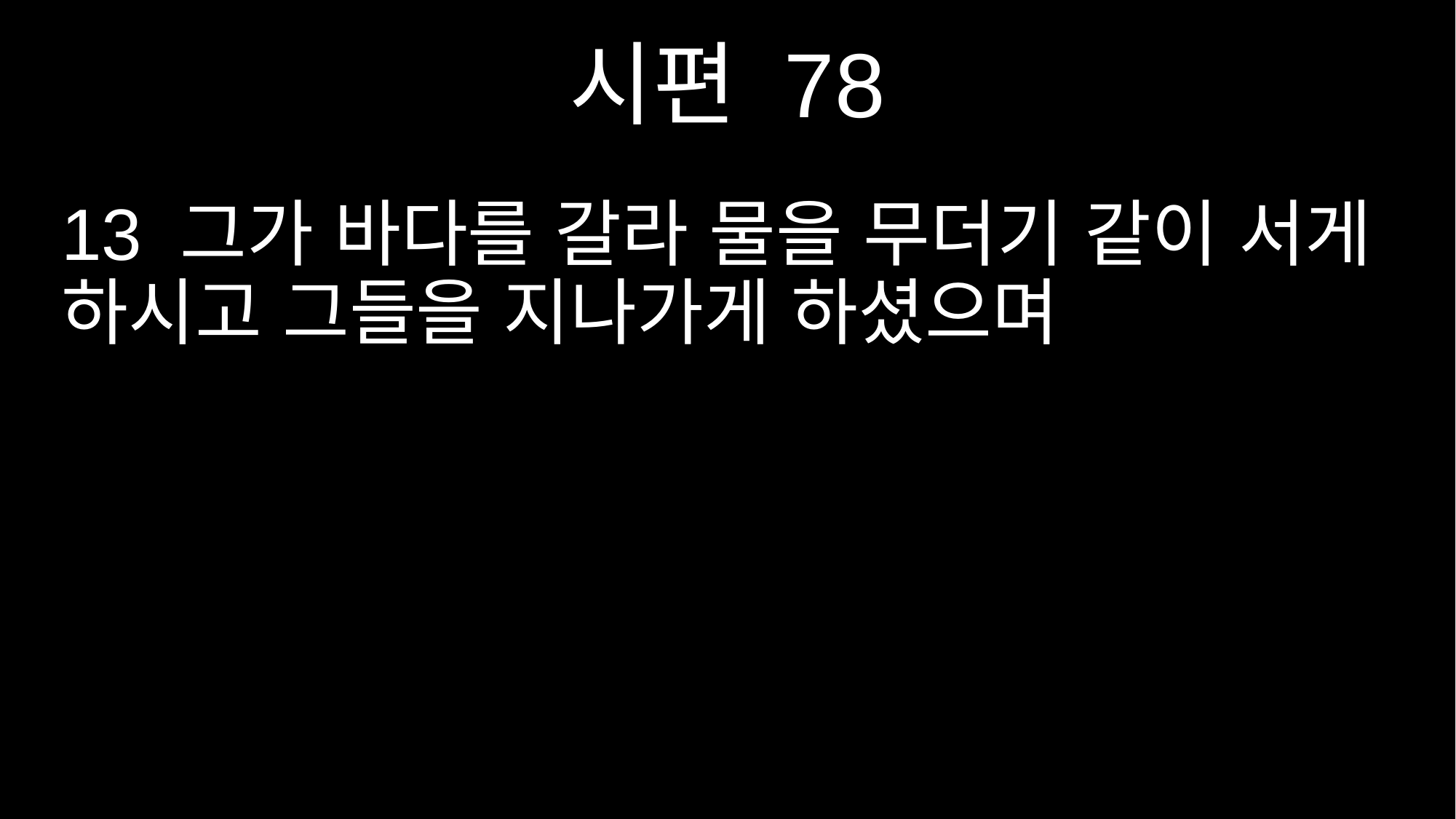

시편 78
13 그가 바다를 갈라 물을 무더기 같이 서게 하시고 그들을 지나가게 하셨으며